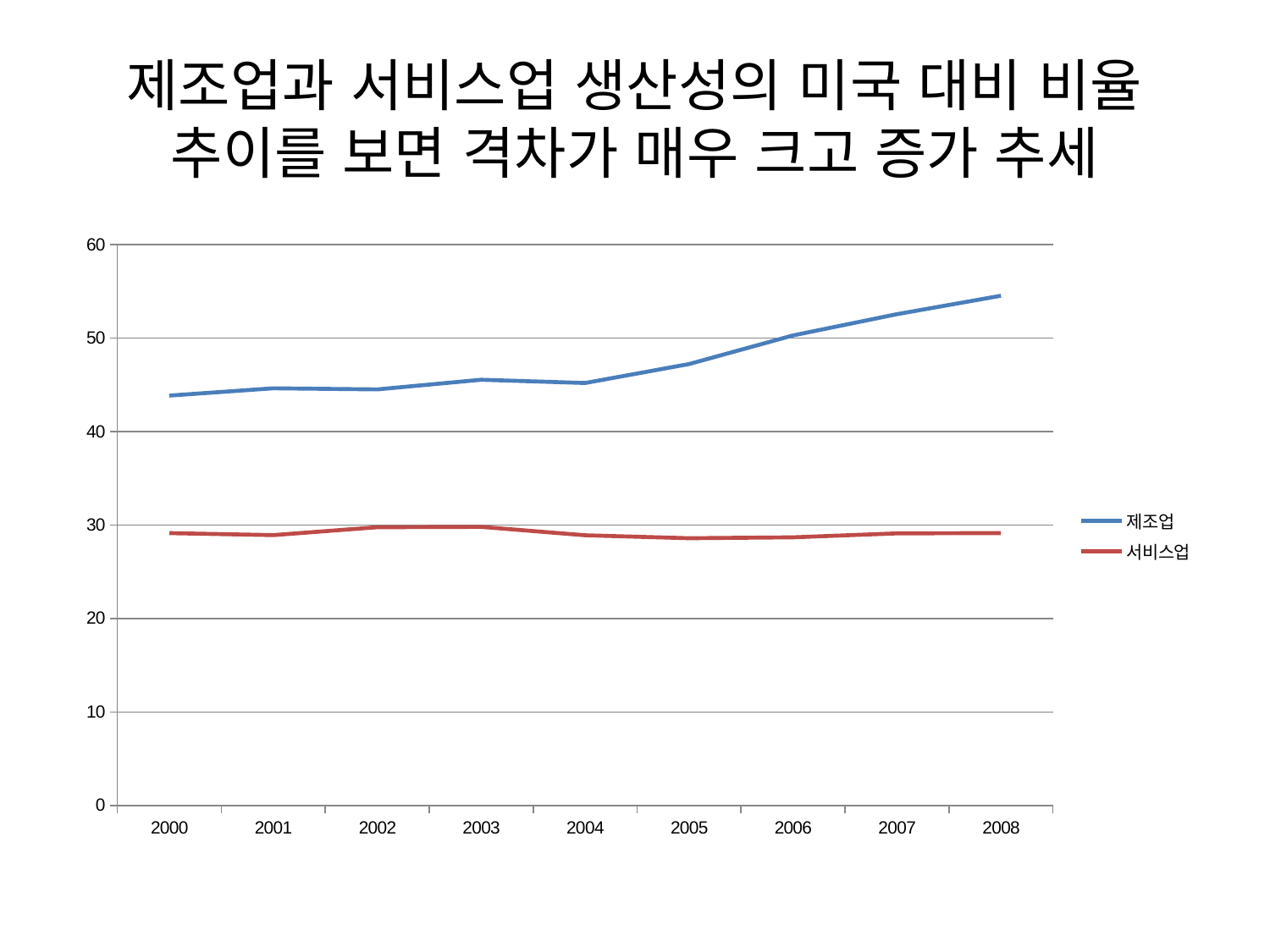

# 제조업과 서비스업 생산성의 미국 대비 비율 추이를 보면 격차가 매우 크고 증가 추세

### Chart

| Category | 제조업  | 서비스업 |
|---|---|---|
| 2000 | 43.840420868040304 | 29.129041654529566 |
| 2001 | 44.62293618920126 | 28.918449971081536 |
| 2002 | 44.50378282153985 | 29.76190476190477 |
| 2003 | 45.537340619307834 | 29.79737783075089 |
| 2004 | 45.18752824220516 | 28.901734104046234 |
| 2005 | 47.21435316336164 | 28.579594169762792 |
| 2006 | 50.27652086475616 | 28.677946659019224 |
| 2007 | 52.54860746190223 | 29.103608847497092 |
| 2008 | 54.525627044711015 | 29.13752913752913 |